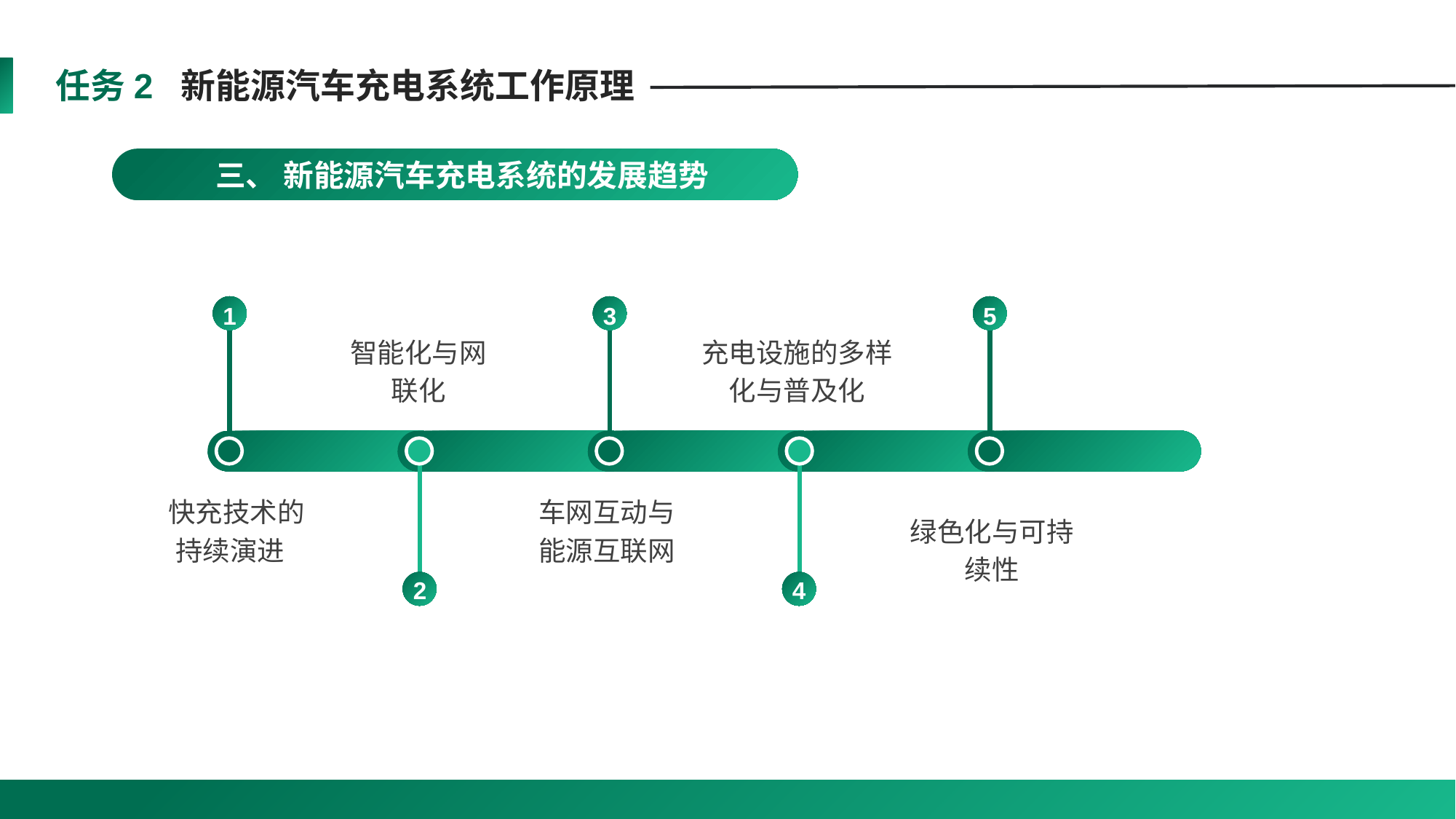

任务2  新能源汽车充电系统工作原理
 三、 新能源汽车充电系统的发展趋势
1
3
5

智能化与网联化
充电设施的多样化与普及化

 快充技术的持续演进
车网互动与能源互联网
绿色化与可持续性
2
4